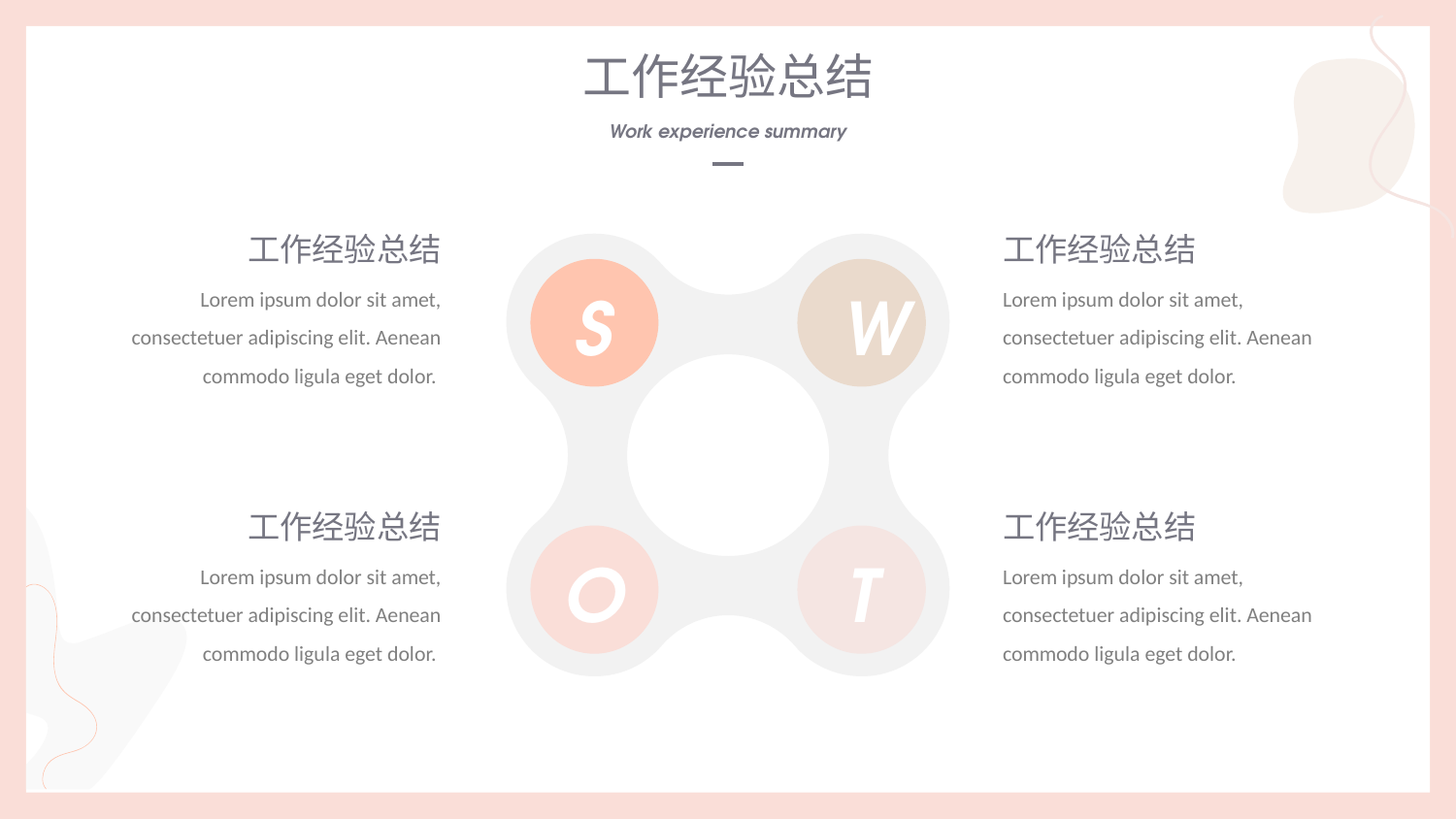

工作经验总结
Work experience summary
工作经验总结
工作经验总结

S
W

O
T
Lorem ipsum dolor sit amet, consectetuer adipiscing elit. Aenean commodo ligula eget dolor.
Lorem ipsum dolor sit amet, consectetuer adipiscing elit. Aenean commodo ligula eget dolor.
工作经验总结
工作经验总结
Lorem ipsum dolor sit amet, consectetuer adipiscing elit. Aenean commodo ligula eget dolor.
Lorem ipsum dolor sit amet, consectetuer adipiscing elit. Aenean commodo ligula eget dolor.